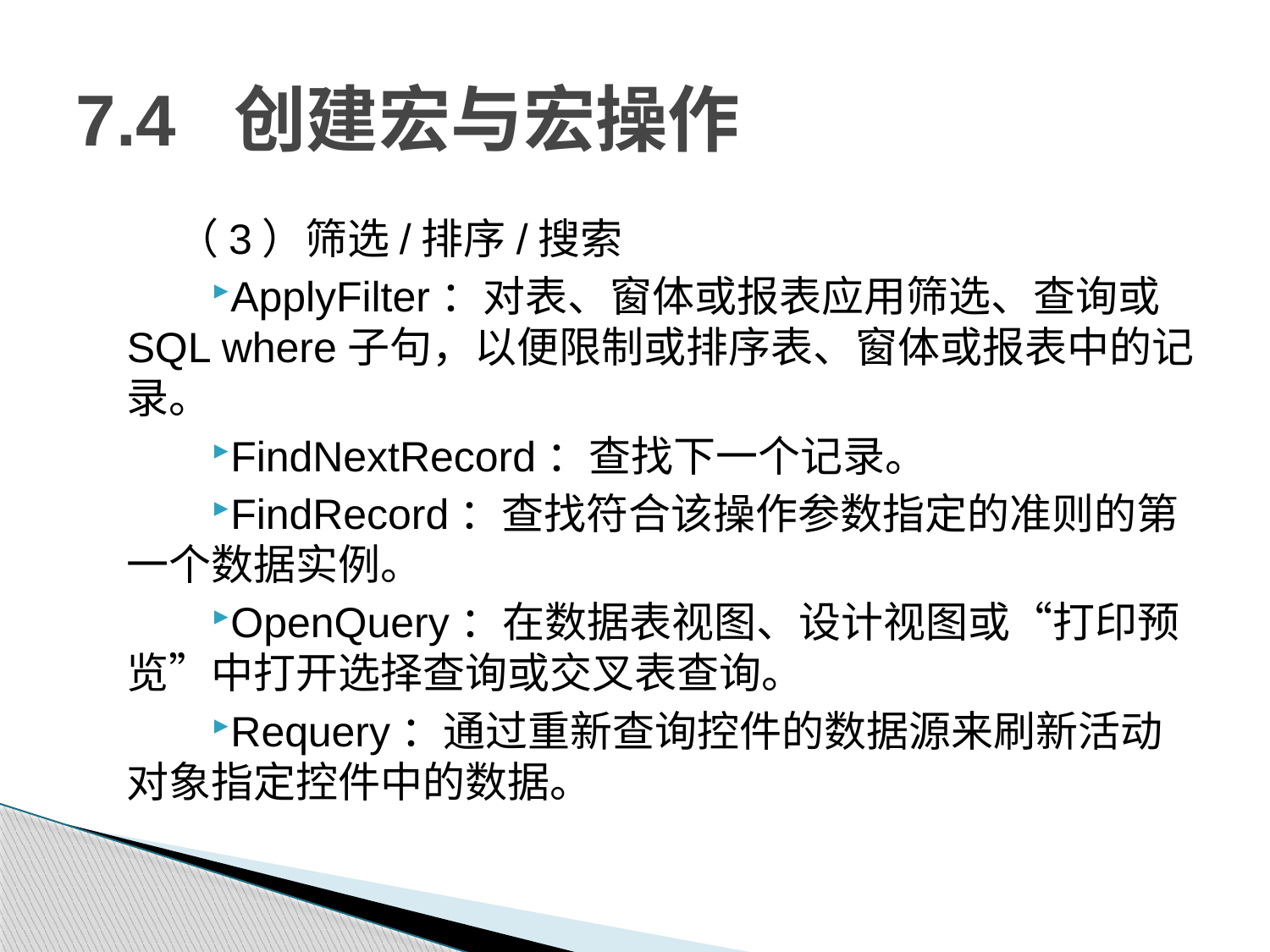

# 7.4  创建宏与宏操作
（3）筛选/排序/搜索
ApplyFilter：对表、窗体或报表应用筛选、查询或SQL where子句，以便限制或排序表、窗体或报表中的记录。
FindNextRecord：查找下一个记录。
FindRecord：查找符合该操作参数指定的准则的第一个数据实例。
OpenQuery：在数据表视图、设计视图或“打印预览”中打开选择查询或交叉表查询。
Requery：通过重新查询控件的数据源来刷新活动对象指定控件中的数据。